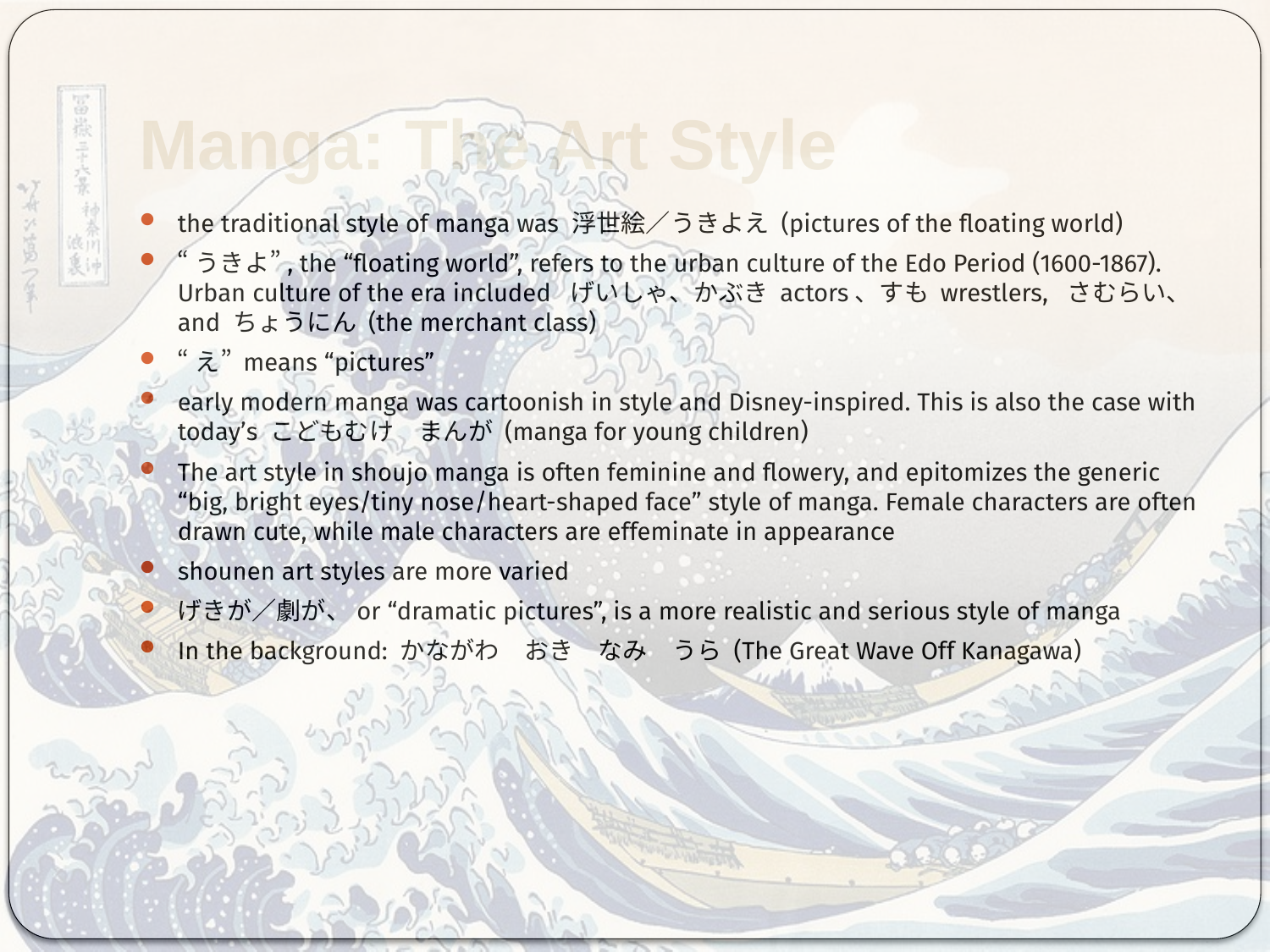

# Manga: The Art Style
the traditional style of manga was 浮世絵／うきよえ (pictures of the floating world)
“うきよ”, the “floating world”, refers to the urban culture of the Edo Period (1600-1867). Urban culture of the era included  げいしゃ、かぶき actors、すも wrestlers,  さむらい、and ちょうにん (the merchant class)
“え” means “pictures”
early modern manga was cartoonish in style and Disney-inspired. This is also the case with today’s こどもむけ　まんが (manga for young children)
The art style in shoujo manga is often feminine and flowery, and epitomizes the generic “big, bright eyes/tiny nose/heart-shaped face” style of manga. Female characters are often drawn cute, while male characters are effeminate in appearance
shounen art styles are more varied
げきが／劇が、or “dramatic pictures”, is a more realistic and serious style of manga
In the background: かながわ　おき　なみ　うら (The Great Wave Off Kanagawa)